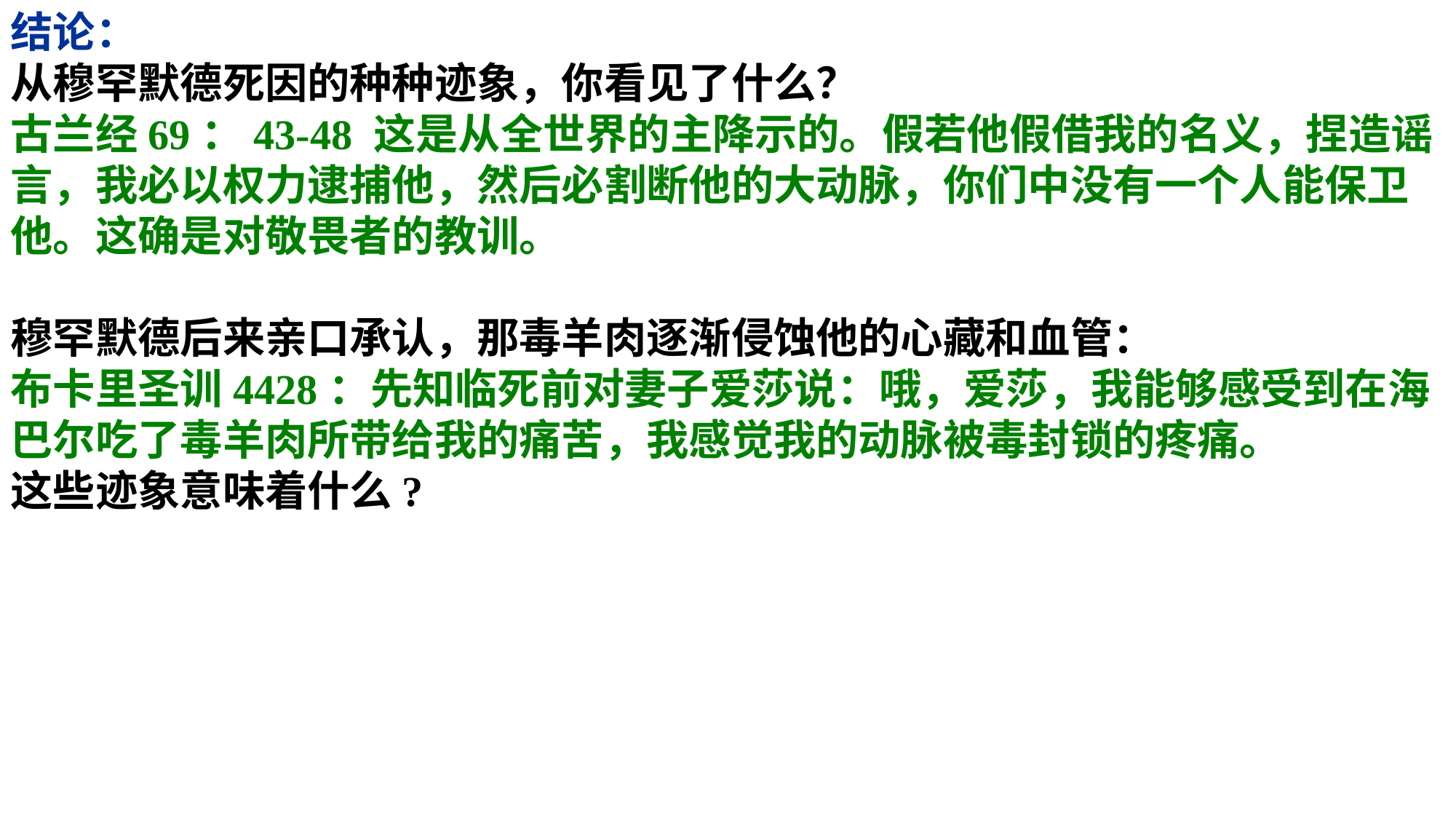

结论：
从穆罕默德死因的种种迹象，你看见了什么？
古兰经69：43-48 这是从全世界的主降示的。假若他假借我的名义，捏造谣言，我必以权力逮捕他，然后必割断他的大动脉，你们中没有一个人能保卫他。这确是对敬畏者的教训。

穆罕默德后来亲口承认，那毒羊肉逐渐侵蚀他的心藏和血管：
布卡里圣训4428：先知临死前对妻子爱莎说：哦，爱莎，我能够感受到在海巴尔吃了毒羊肉所带给我的痛苦，我感觉我的动脉被毒封锁的疼痛。
这些迹象意味着什么?